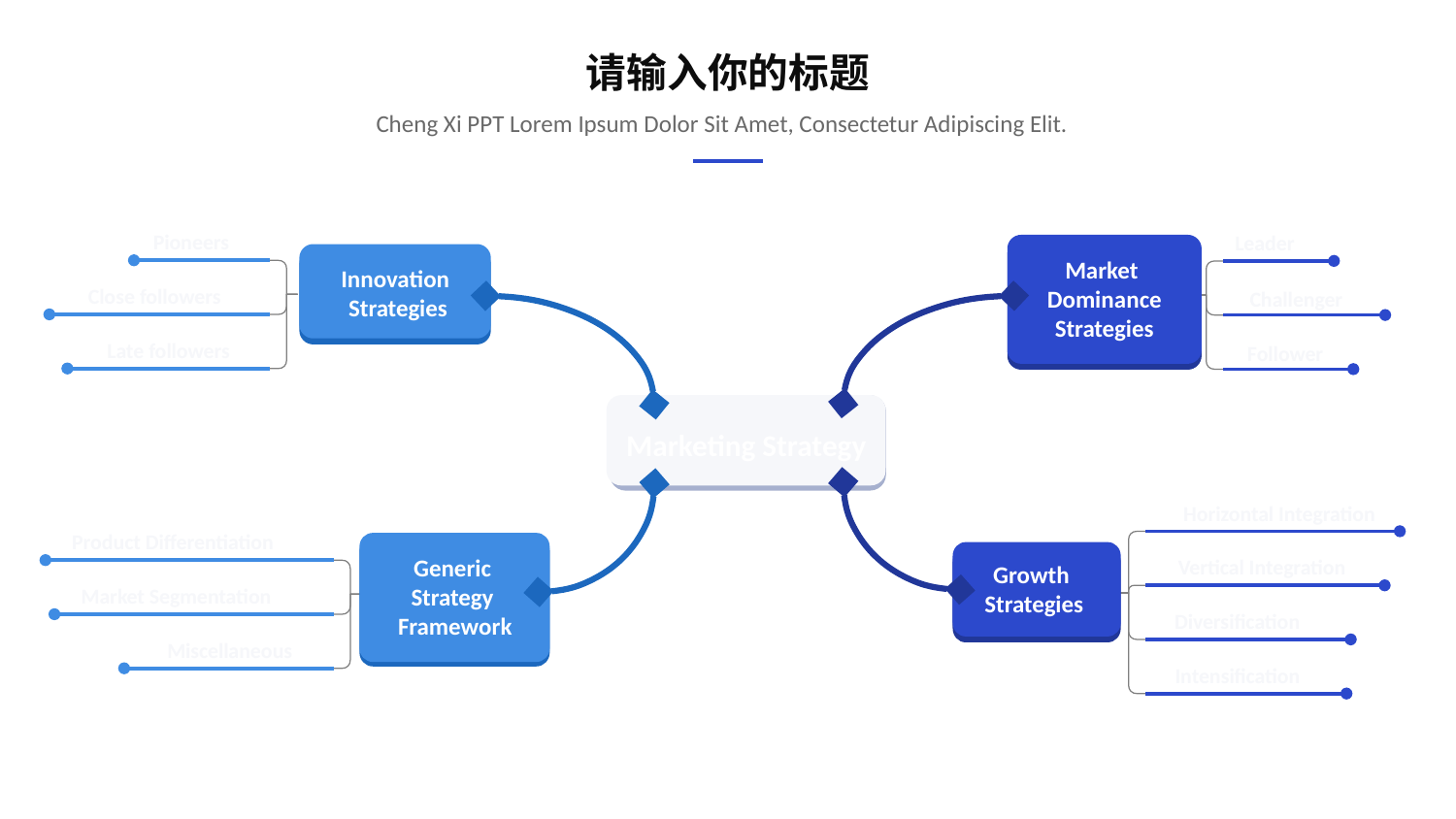

请输入你的标题
Cheng Xi PPT Lorem Ipsum Dolor Sit Amet, Consectetur Adipiscing Elit.

Pioneers
Leader

Market
Dominance
Strategies

Innovation
Strategies

Close followers
Challenger

Late followers
Follower

Marketing Strategy

Horizontal Integration

Product Differentiation

Generic
Strategy
Framework

Growth
Strategies

Vertical Integration

Market Segmentation

Diversification

Miscellaneous

Intensification